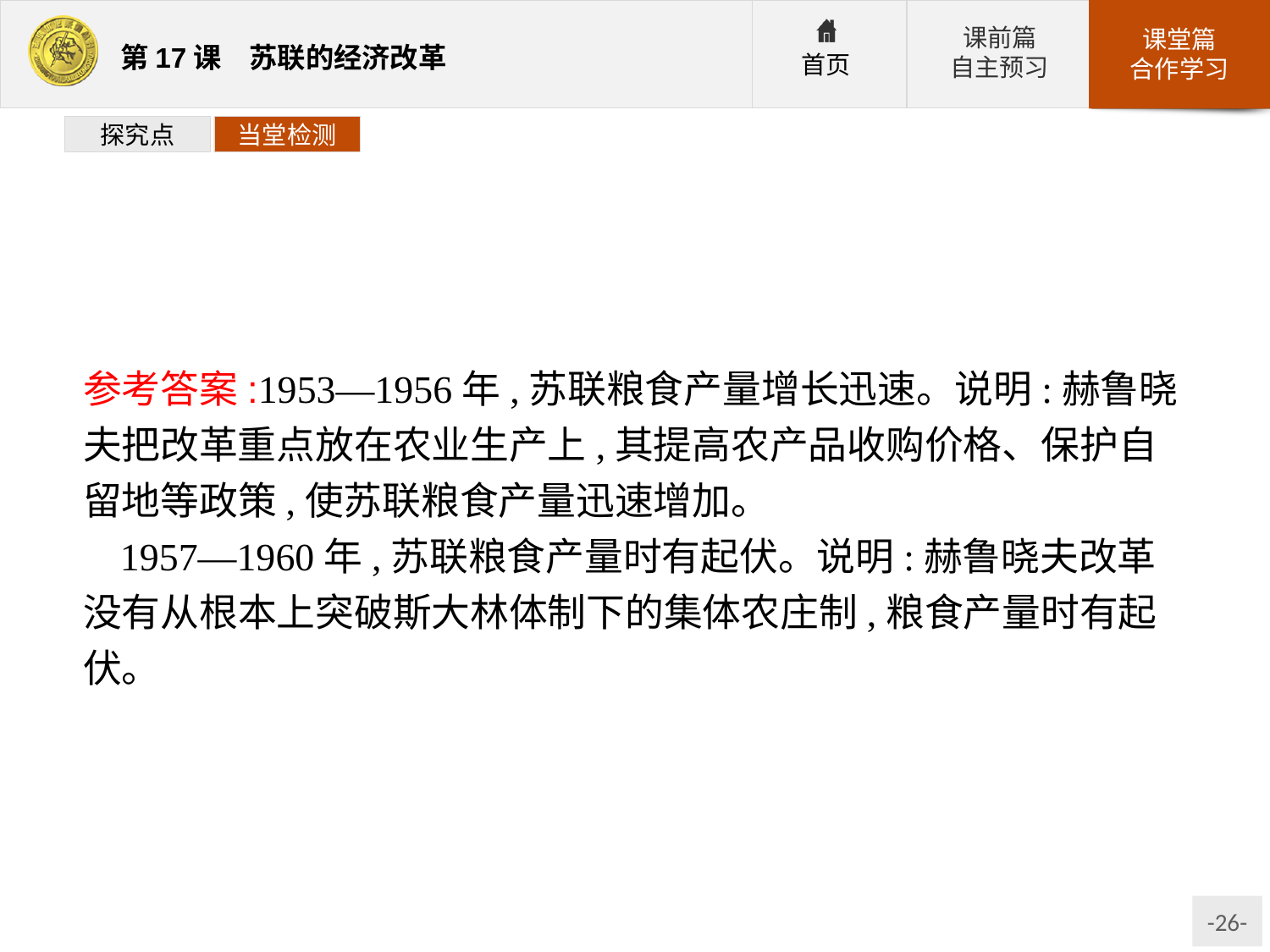

探究点
当堂检测
参考答案:1953—1956年,苏联粮食产量增长迅速。说明:赫鲁晓夫把改革重点放在农业生产上,其提高农产品收购价格、保护自留地等政策,使苏联粮食产量迅速增加。
1957—1960年,苏联粮食产量时有起伏。说明:赫鲁晓夫改革没有从根本上突破斯大林体制下的集体农庄制,粮食产量时有起伏。